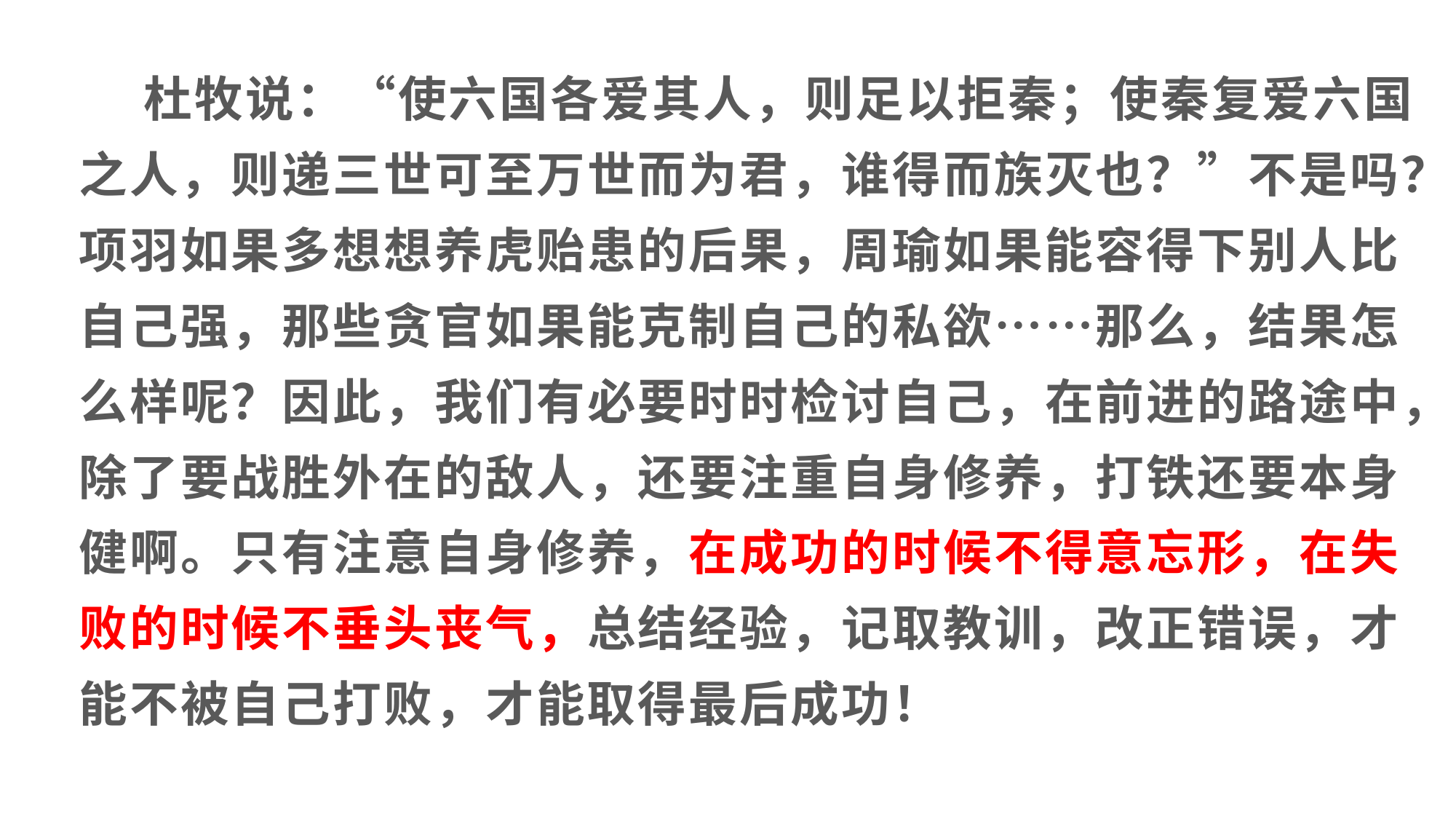

杜牧说：“使六国各爱其人，则足以拒秦；使秦复爱六国之人，则递三世可至万世而为君，谁得而族灭也？”不是吗？项羽如果多想想养虎贻患的后果，周瑜如果能容得下别人比自己强，那些贪官如果能克制自己的私欲……那么，结果怎么样呢？因此，我们有必要时时检讨自己，在前进的路途中，除了要战胜外在的敌人，还要注重自身修养，打铁还要本身健啊。只有注意自身修养，在成功的时候不得意忘形，在失败的时候不垂头丧气，总结经验，记取教训，改正错误，才能不被自己打败，才能取得最后成功！